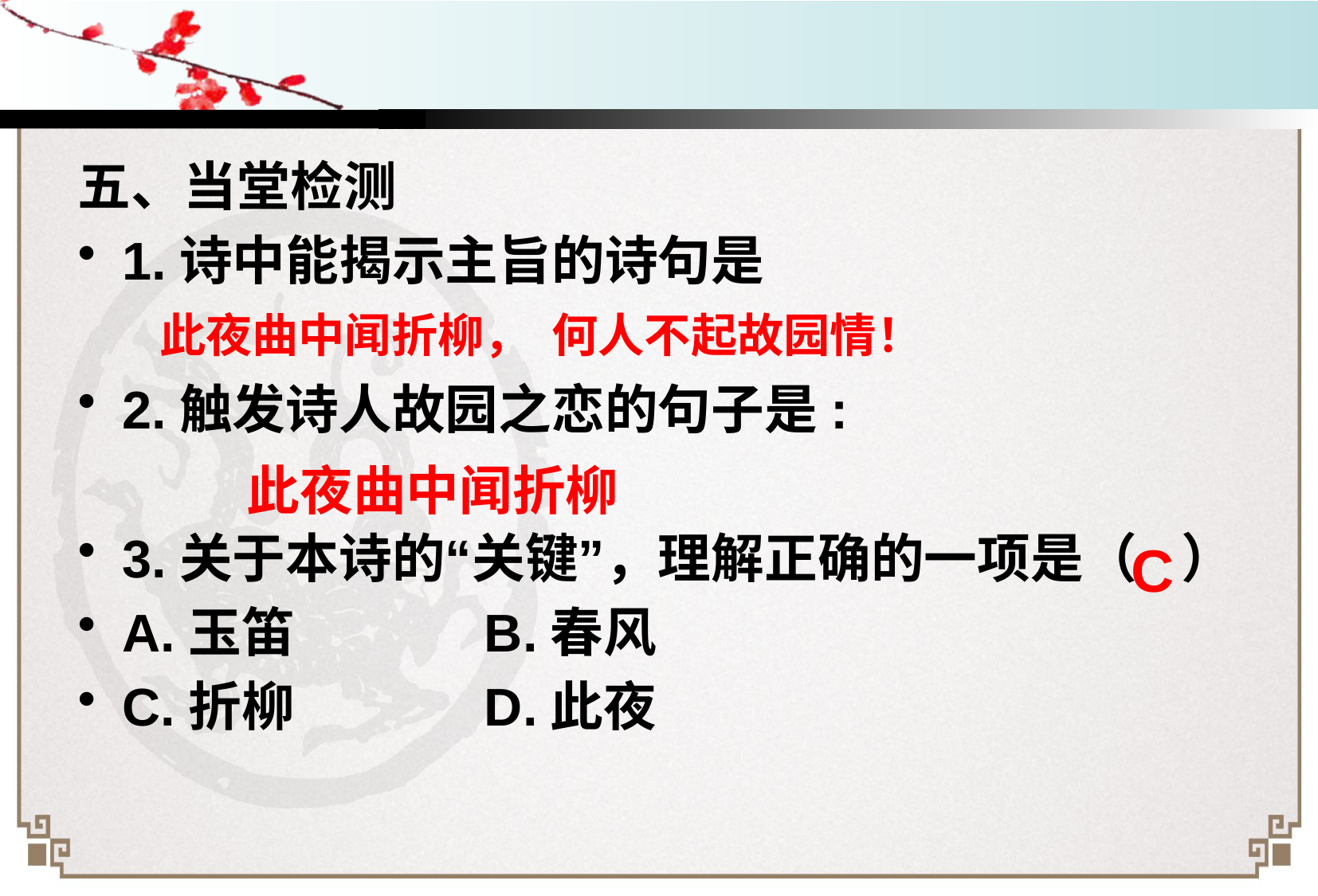

五、当堂检测
1.诗中能揭示主旨的诗句是

2.触发诗人故园之恋的句子是:

3.关于本诗的“关键”，理解正确的一项是（   ）
A.玉笛            B.春风
C.折柳            D.此夜
此夜曲中闻折柳，  何人不起故园情！
此夜曲中闻折柳
C